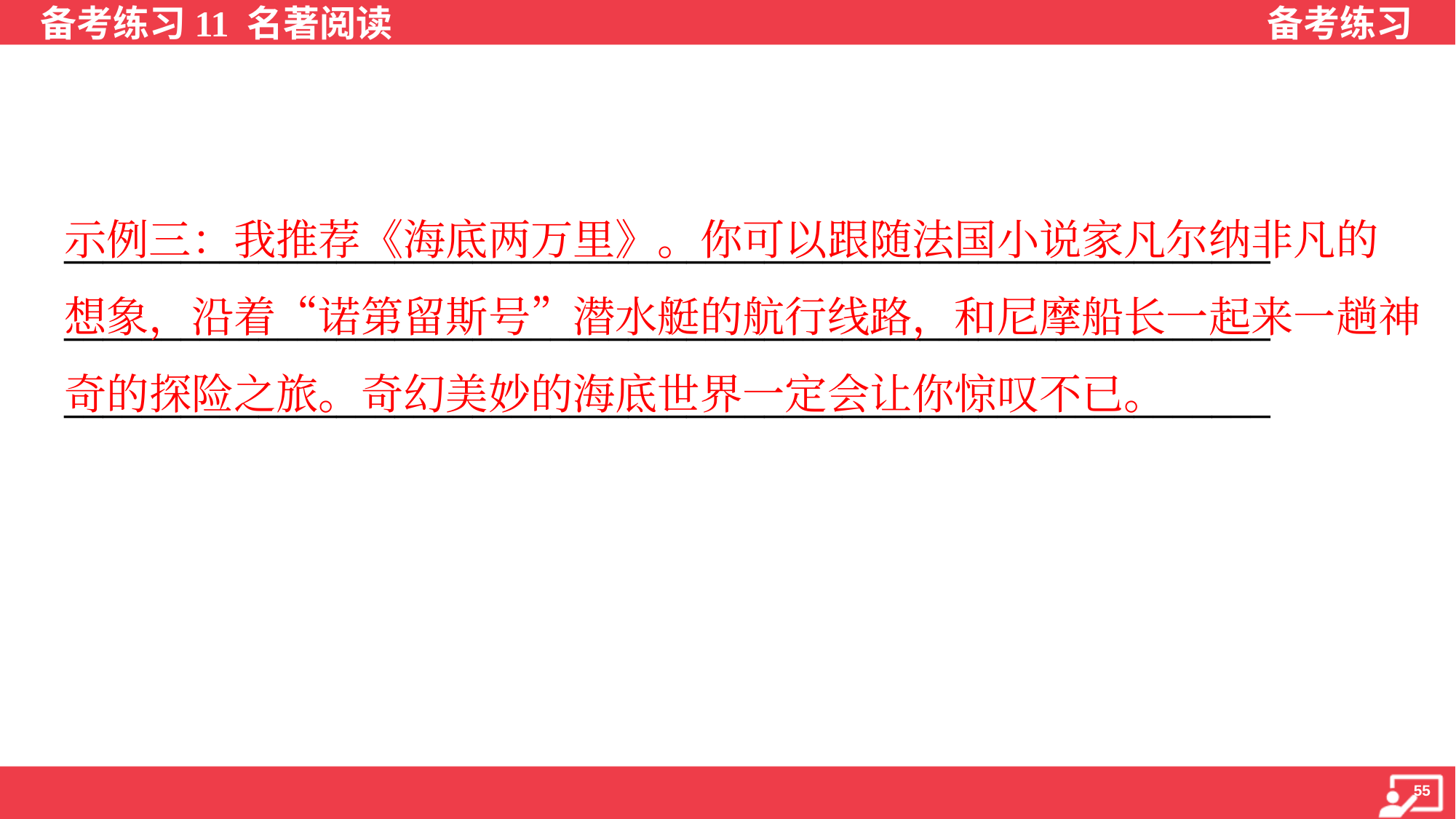

示例三：我推荐《海底两万里》。你可以跟随法国小说家凡尔纳非凡的
想象，沿着“诺第留斯号”潜水艇的航行线路，和尼摩船长一起来一趟神
奇的探险之旅。奇幻美妙的海底世界一定会让你惊叹不已。
______________________________________________________________
______________________________________________________________
______________________________________________________________